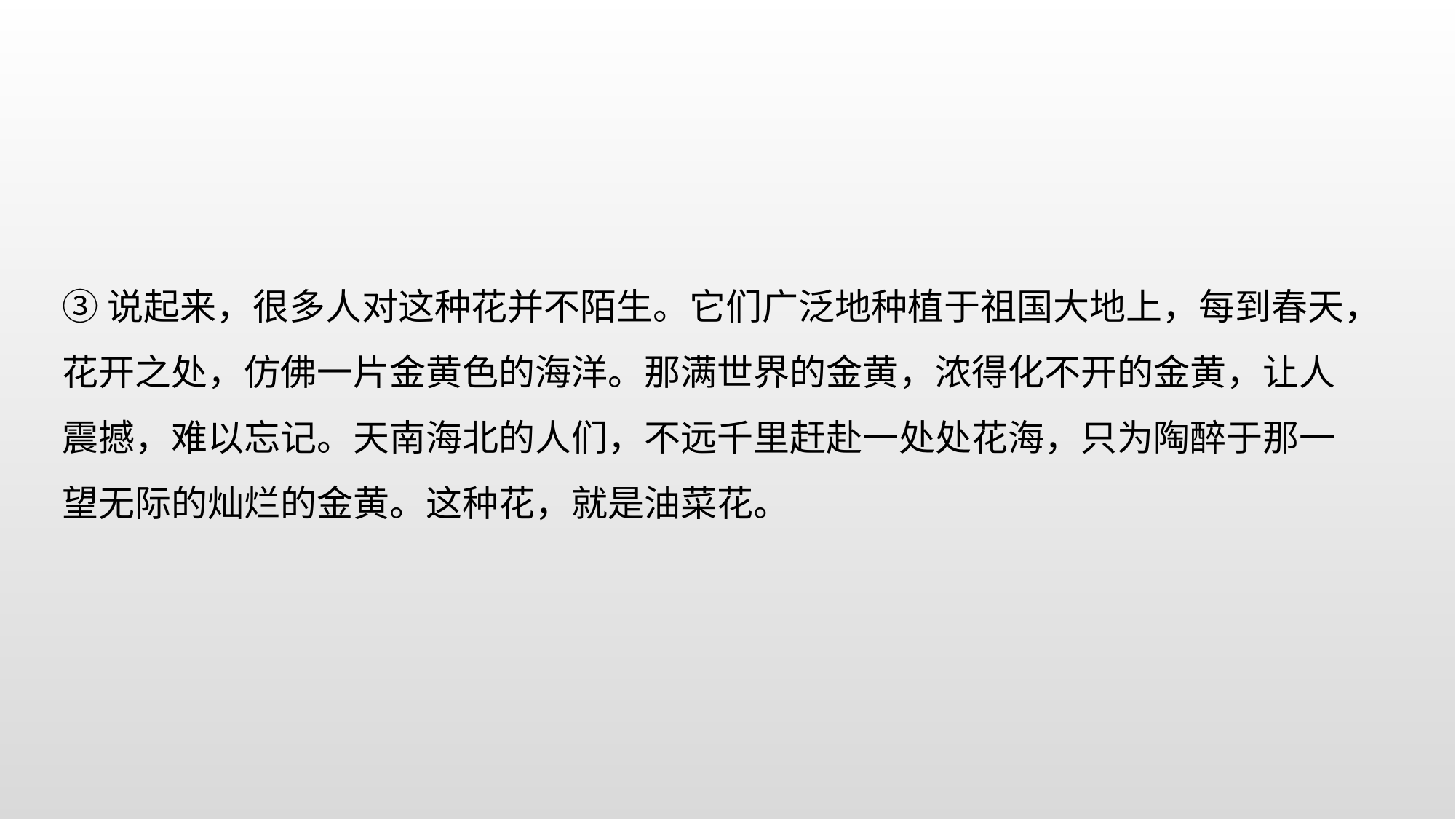

③说起来，很多人对这种花并不陌生。它们广泛地种植于祖国大地上，每到春天，花开之处，仿佛一片金黄色的海洋。那满世界的金黄，浓得化不开的金黄，让人震撼，难以忘记。天南海北的人们，不远千里赶赴一处处花海，只为陶醉于那一望无际的灿烂的金黄。这种花，就是油菜花。